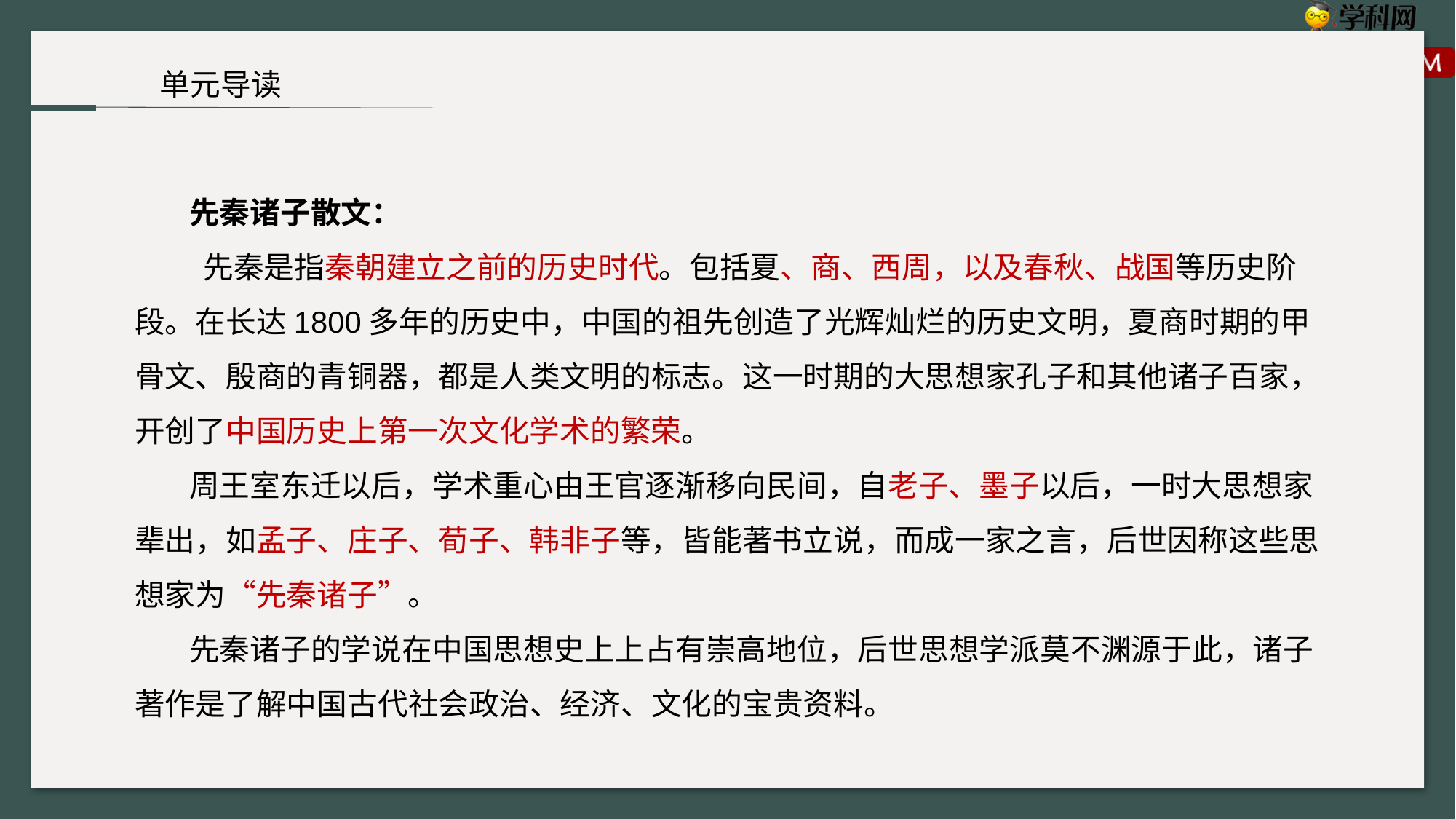

单元导读
先秦诸子散文：
 先秦是指秦朝建立之前的历史时代。包括夏、商、西周，以及春秋、战国等历史阶段。在长达1800多年的历史中，中国的祖先创造了光辉灿烂的历史文明，夏商时期的甲骨文、殷商的青铜器，都是人类文明的标志。这一时期的大思想家孔子和其他诸子百家，开创了中国历史上第一次文化学术的繁荣。
周王室东迁以后，学术重心由王官逐渐移向民间，自老子、墨子以后，一时大思想家辈出，如孟子、庄子、荀子、韩非子等，皆能著书立说，而成一家之言，后世因称这些思想家为“先秦诸子”。
先秦诸子的学说在中国思想史上上占有崇高地位，后世思想学派莫不渊源于此，诸子著作是了解中国古代社会政治、经济、文化的宝贵资料。